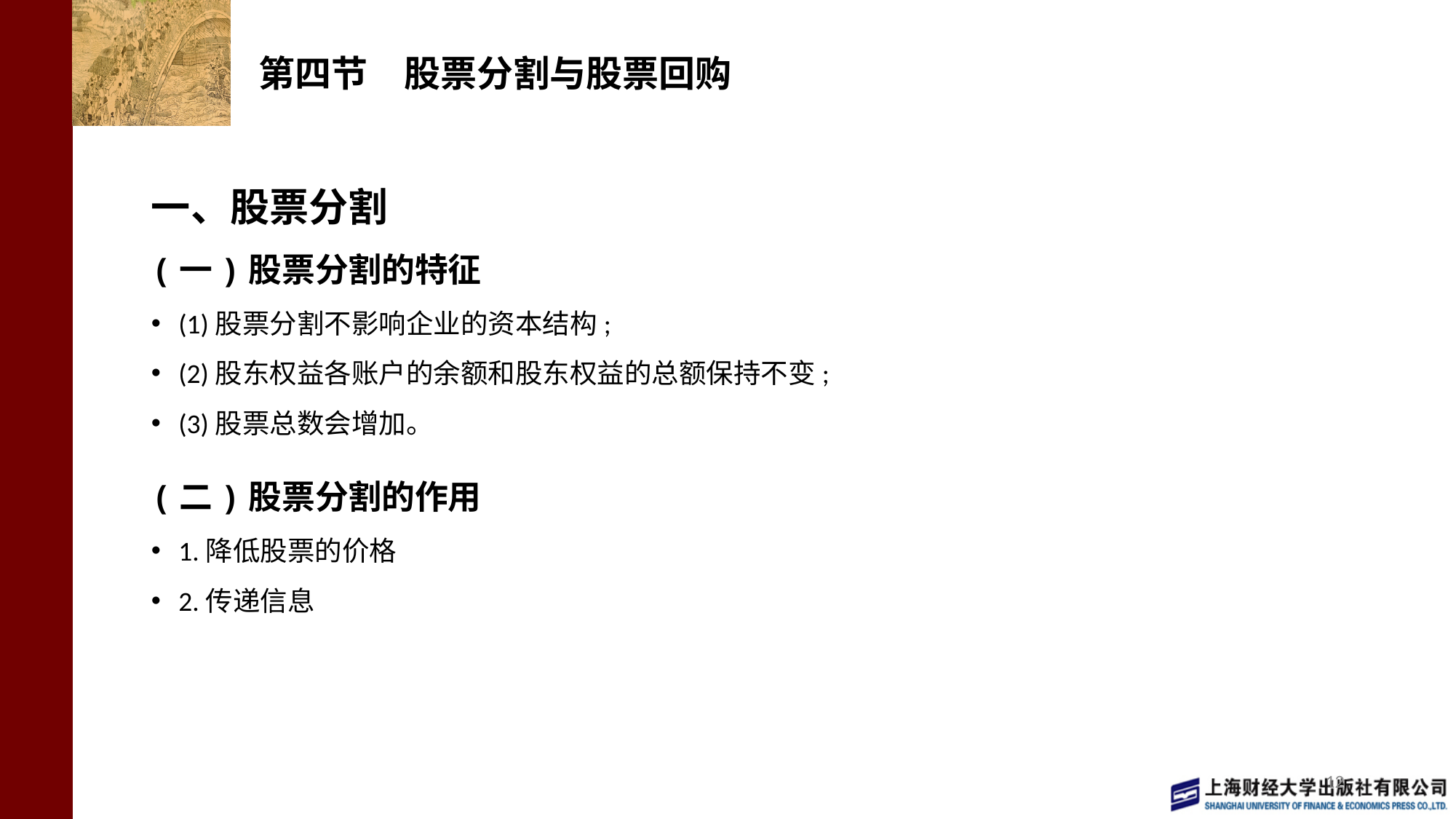

# 第四节　股票分割与股票回购
一、股票分割
(一)股票分割的特征
(1)股票分割不影响企业的资本结构;
(2)股东权益各账户的余额和股东权益的总额保持不变;
(3)股票总数会增加。
(二)股票分割的作用
1.降低股票的价格
2.传递信息

12